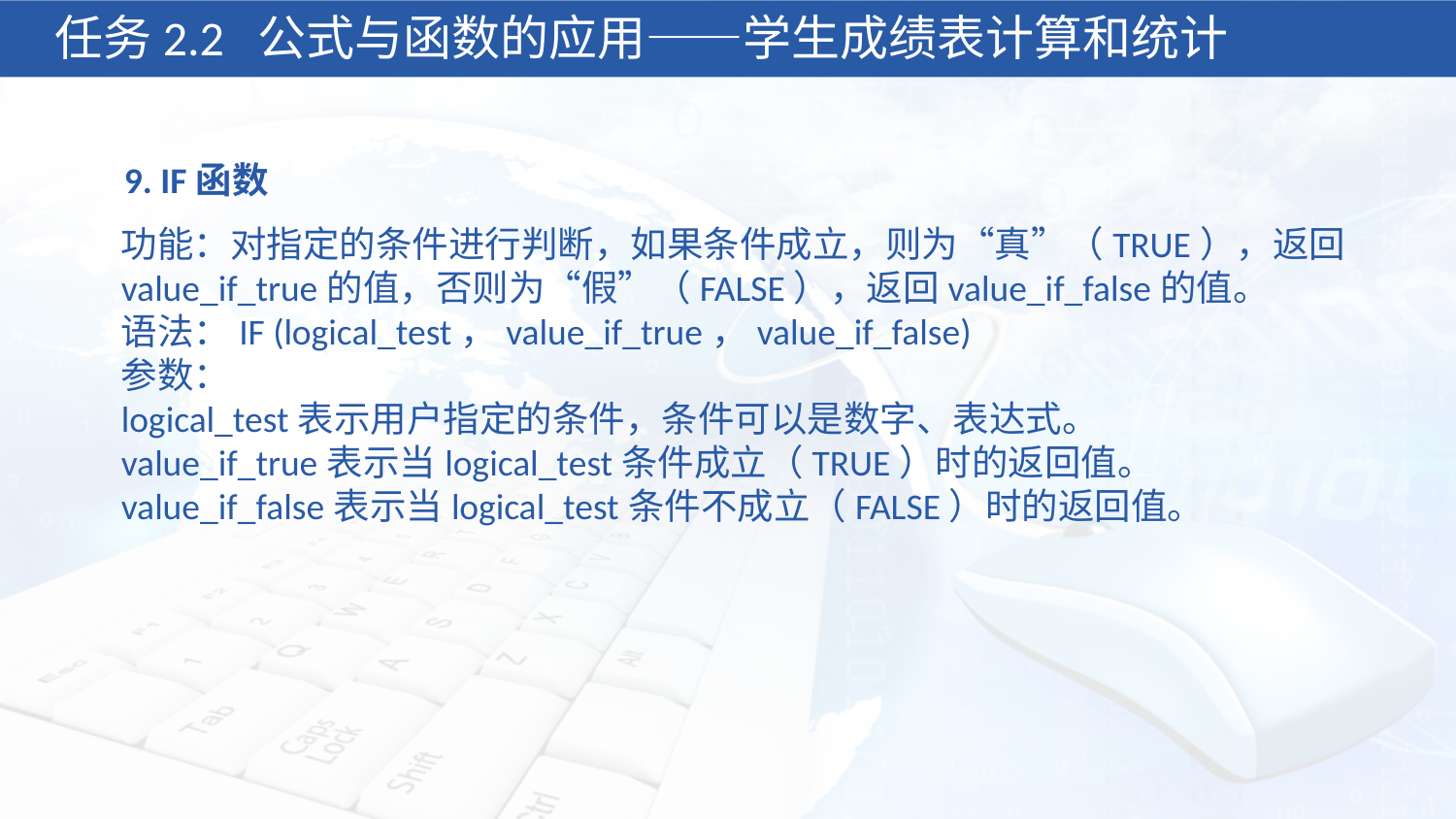

任务2.2  公式与函数的应用——学生成绩表计算和统计
9. IF函数
功能：对指定的条件进行判断，如果条件成立，则为“真”（TRUE），返回value_if_true的值，否则为“假”（FALSE），返回value_if_false的值。
语法：IF (logical_test，value_if_true，value_if_false)
参数：
logical_test表示用户指定的条件，条件可以是数字、表达式。
value_if_true表示当logical_test条件成立（TRUE）时的返回值。
value_if_false表示当logical_test条件不成立（FALSE）时的返回值。